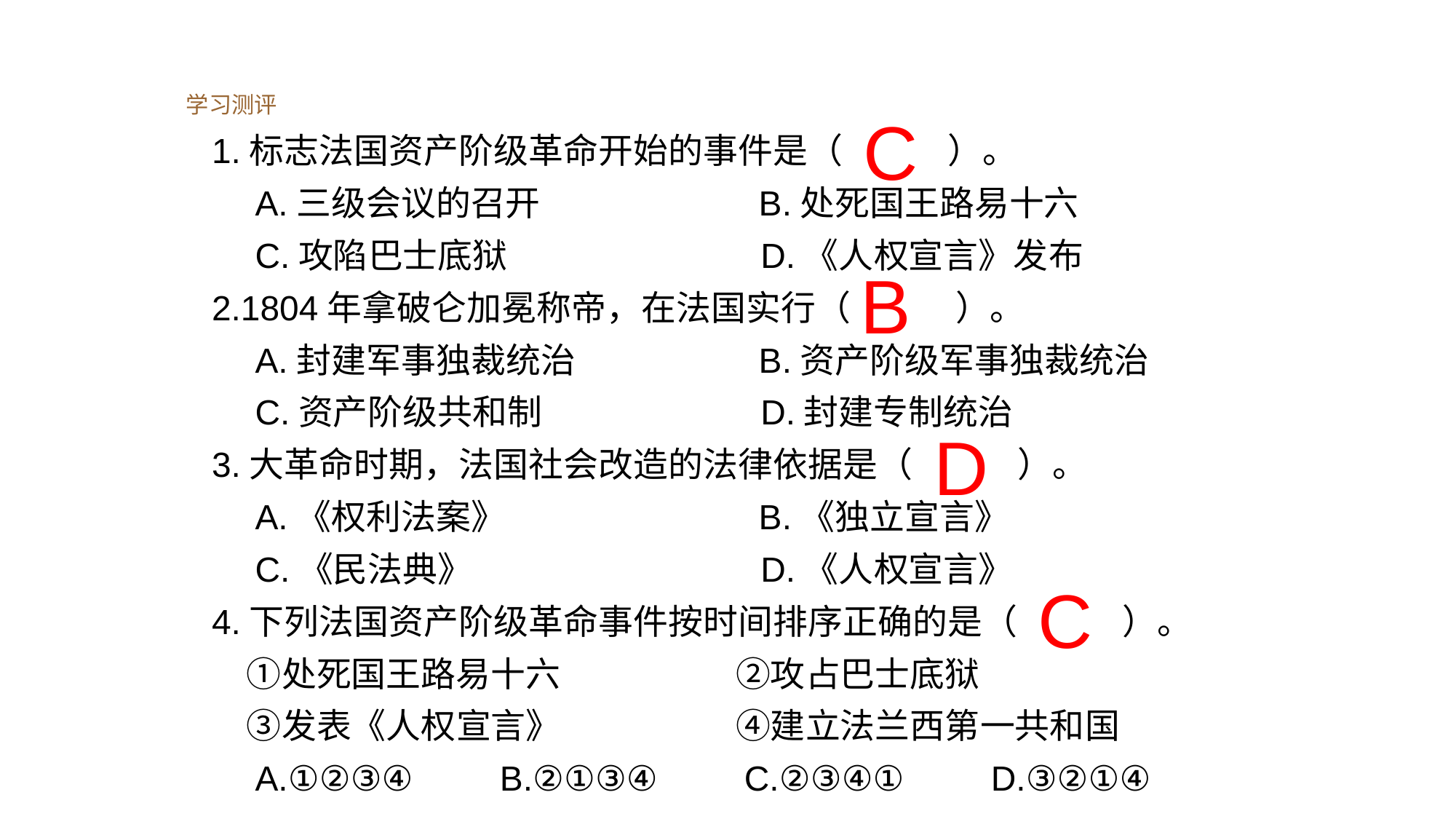

学习测评
C
1.标志法国资产阶级革命开始的事件是（　　　）。
　A.三级会议的召开　　　　　　B.处死国王路易十六
　C.攻陷巴士底狱　　　　　　　D.《人权宣言》发布
2.1804年拿破仑加冕称帝，在法国实行（　　　）。
　A.封建军事独裁统治　　　　　B.资产阶级军事独裁统治
　C.资产阶级共和制　　　　　　D.封建专制统治
3.大革命时期，法国社会改造的法律依据是（　　　）。
　A.《权利法案》　　　　　　　B.《独立宣言》
　C.《民法典》　　　　　　　　D.《人权宣言》
4.下列法国资产阶级革命事件按时间排序正确的是（　　　）。
　①处死国王路易十六　　　　　②攻占巴士底狱
　③发表《人权宣言》　　　　　④建立法兰西第一共和国
　A.①②③④　　B.②①③④　　C.②③④①　　D.③②①④
B
D
C